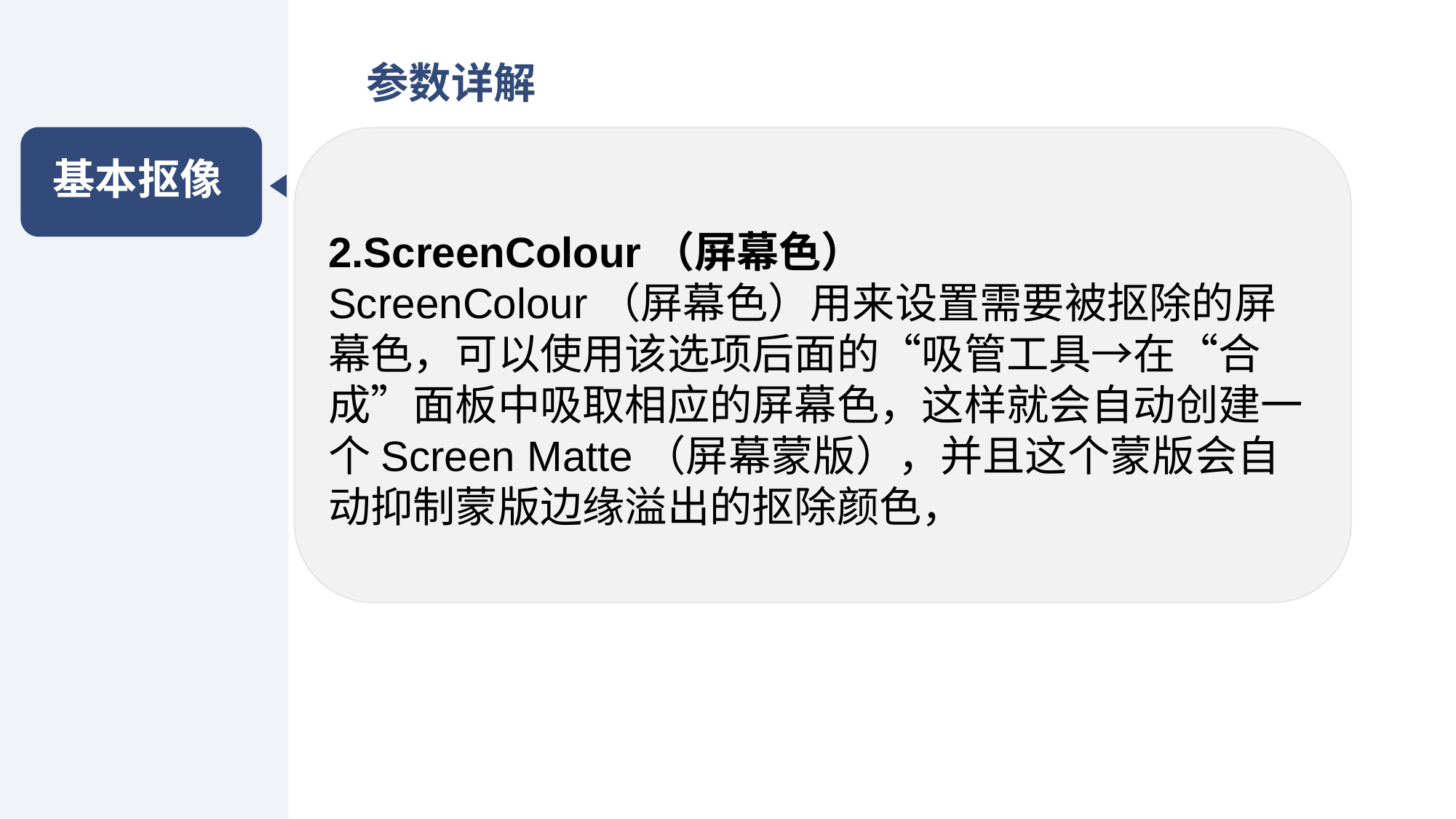

参数详解

基本抠像
2.ScreenColour（屏幕色）
ScreenColour（屏幕色）用来设置需要被抠除的屏幕色，可以使用该选项后面的“吸管工具→在“合成”面板中吸取相应的屏幕色，这样就会自动创建一个Screen Matte（屏幕蒙版），并且这个蒙版会自动抑制蒙版边缘溢出的抠除颜色，